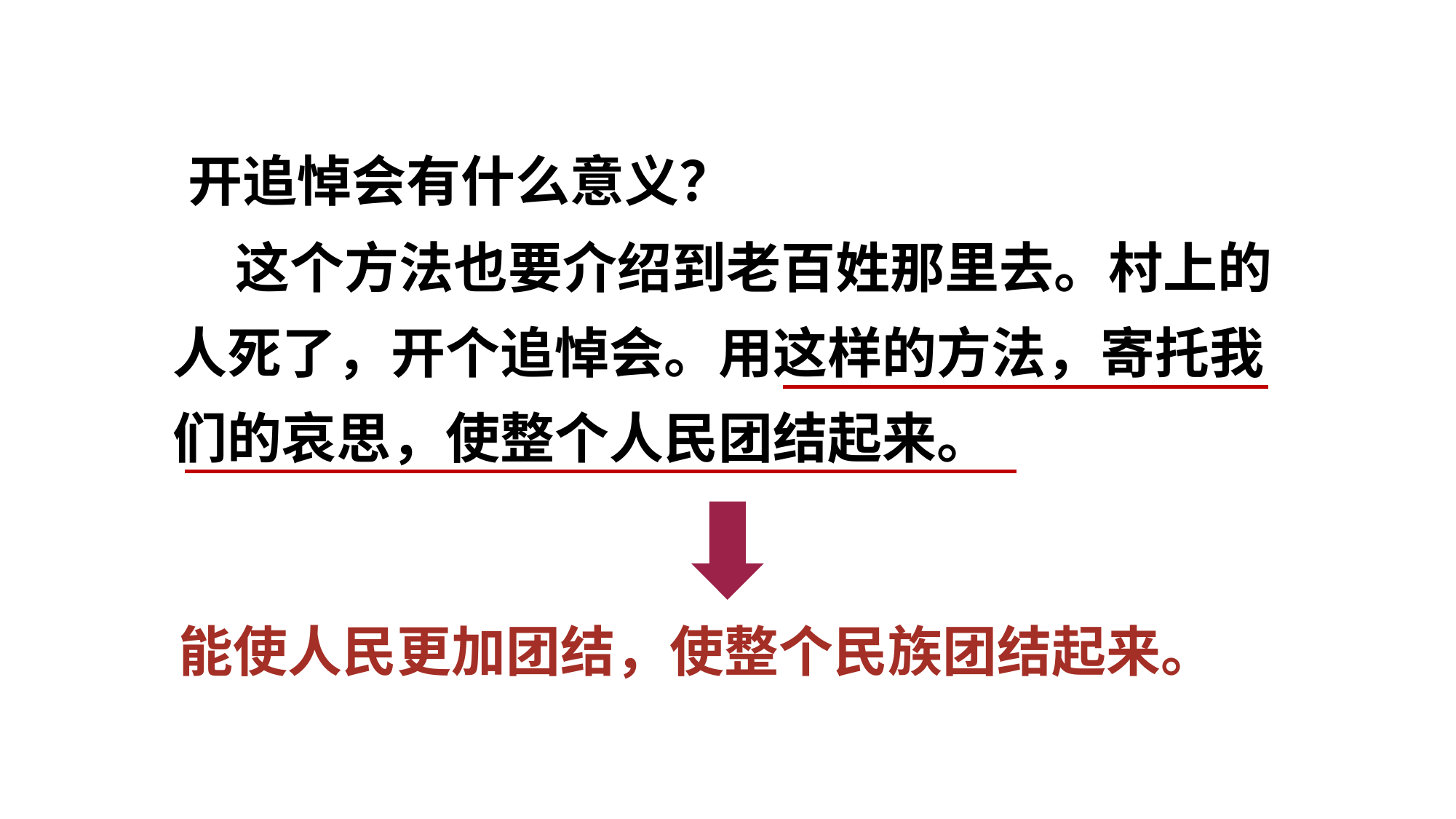

开追悼会有什么意义？
    这个方法也要介绍到老百姓那里去。村上的人死了，开个追悼会。用这样的方法，寄托我们的哀思，使整个人民团结起来。

能使人民更加团结，使整个民族团结起来。